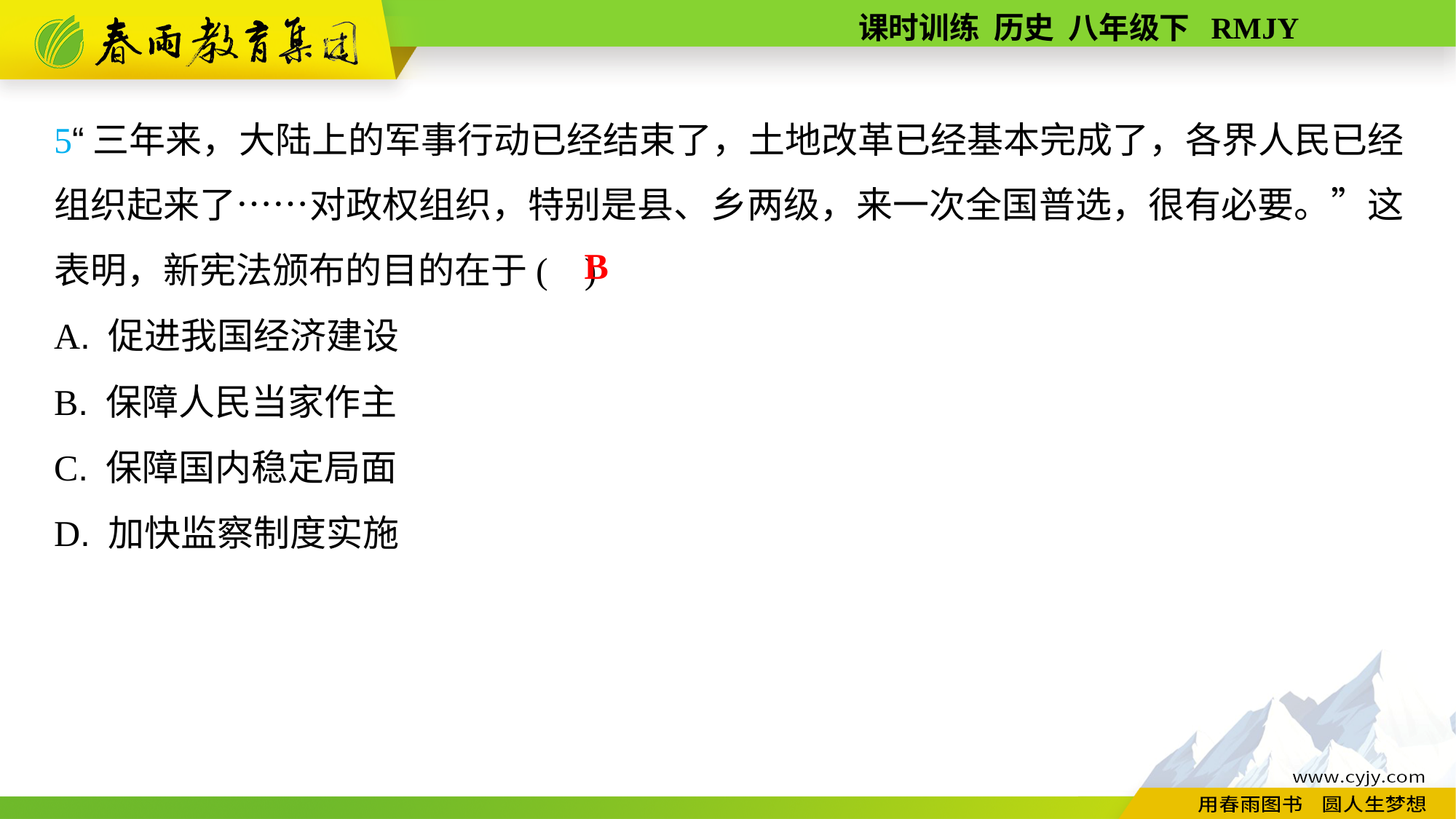

5“三年来，大陆上的军事行动已经结束了，土地改革已经基本完成了，各界人民已经组织起来了……对政权组织，特别是县、乡两级，来一次全国普选，很有必要。”这表明，新宪法颁布的目的在于(    )
A. 促进我国经济建设
B. 保障人民当家作主
C. 保障国内稳定局面
D. 加快监察制度实施
B